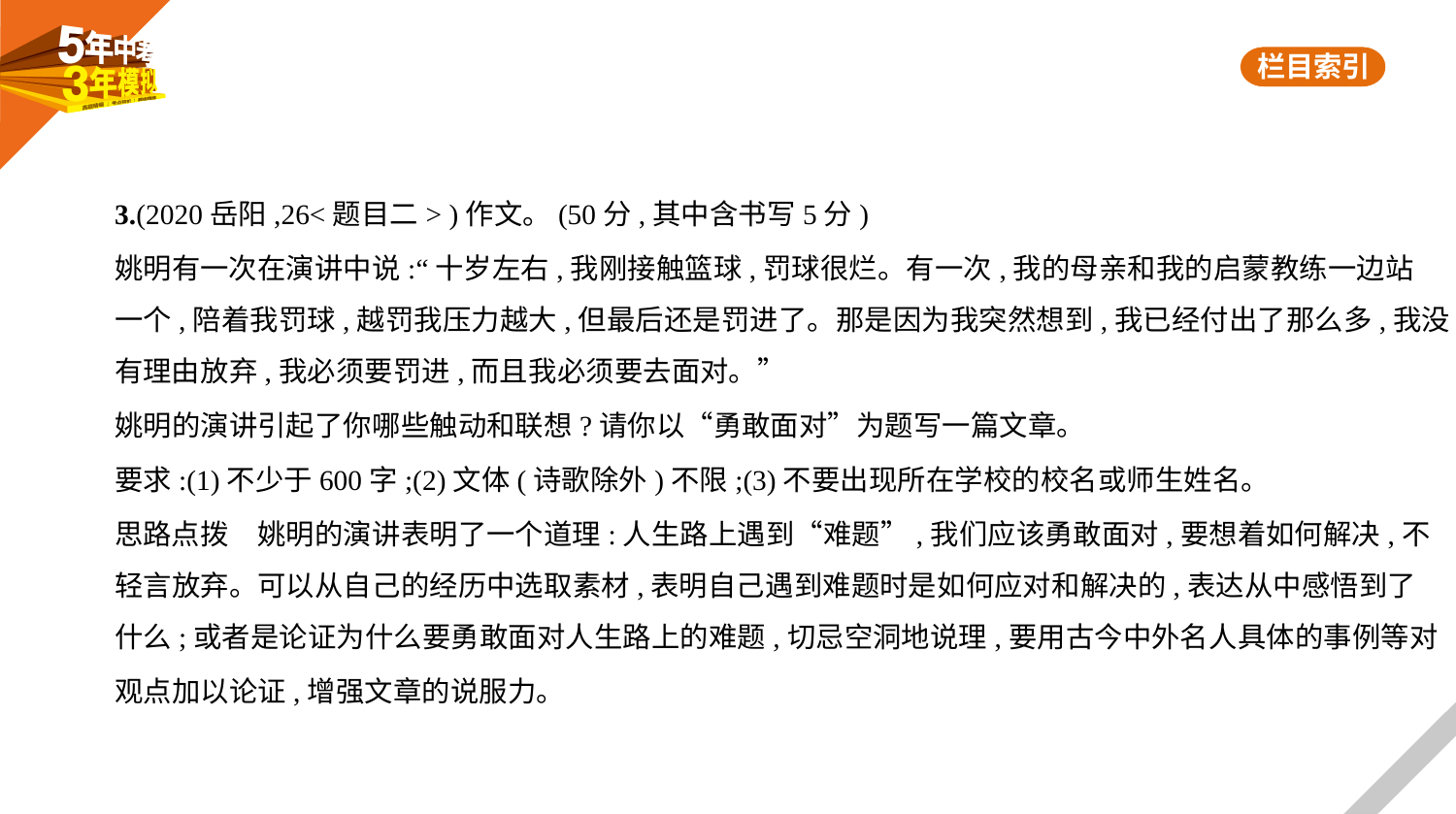

3.(2020岳阳,26<题目二> )作文。(50分,其中含书写5分)
姚明有一次在演讲中说:“十岁左右,我刚接触篮球,罚球很烂。有一次,我的母亲和我的启蒙教练一边站
一个,陪着我罚球,越罚我压力越大,但最后还是罚进了。那是因为我突然想到,我已经付出了那么多,我没
有理由放弃,我必须要罚进,而且我必须要去面对。”
姚明的演讲引起了你哪些触动和联想?请你以“勇敢面对”为题写一篇文章。
要求:(1)不少于600字;(2)文体(诗歌除外)不限;(3)不要出现所在学校的校名或师生姓名。
思路点拨　姚明的演讲表明了一个道理:人生路上遇到“难题”,我们应该勇敢面对,要想着如何解决,不
轻言放弃。可以从自己的经历中选取素材,表明自己遇到难题时是如何应对和解决的,表达从中感悟到了
什么;或者是论证为什么要勇敢面对人生路上的难题,切忌空洞地说理,要用古今中外名人具体的事例等对
观点加以论证,增强文章的说服力。